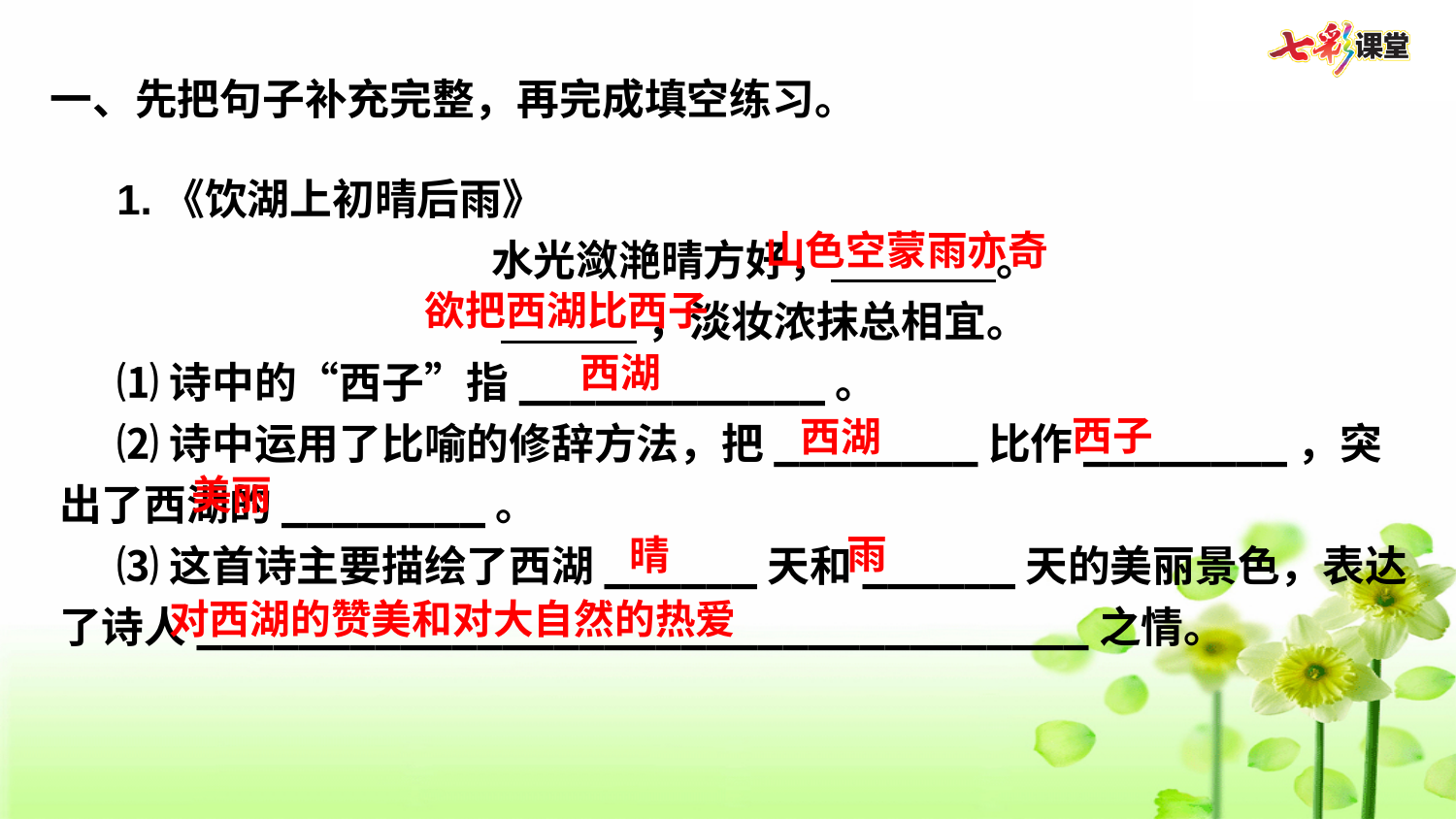

一、先把句子补充完整，再完成填空练习。
1.《饮湖上初晴后雨》
水光潋滟晴方好，                 。
              ，淡妆浓抹总相宜。
⑴诗中的“西子”指____________。
⑵诗中运用了比喻的修辞方法，把________比作________，突出了西湖的________。
⑶这首诗主要描绘了西湖______天和______天的美丽景色，表达了诗人___________________________________之情。
山色空蒙雨亦奇
欲把西湖比西子
西湖
西子
西湖
美丽
雨
晴
对西湖的赞美和对大自然的热爱